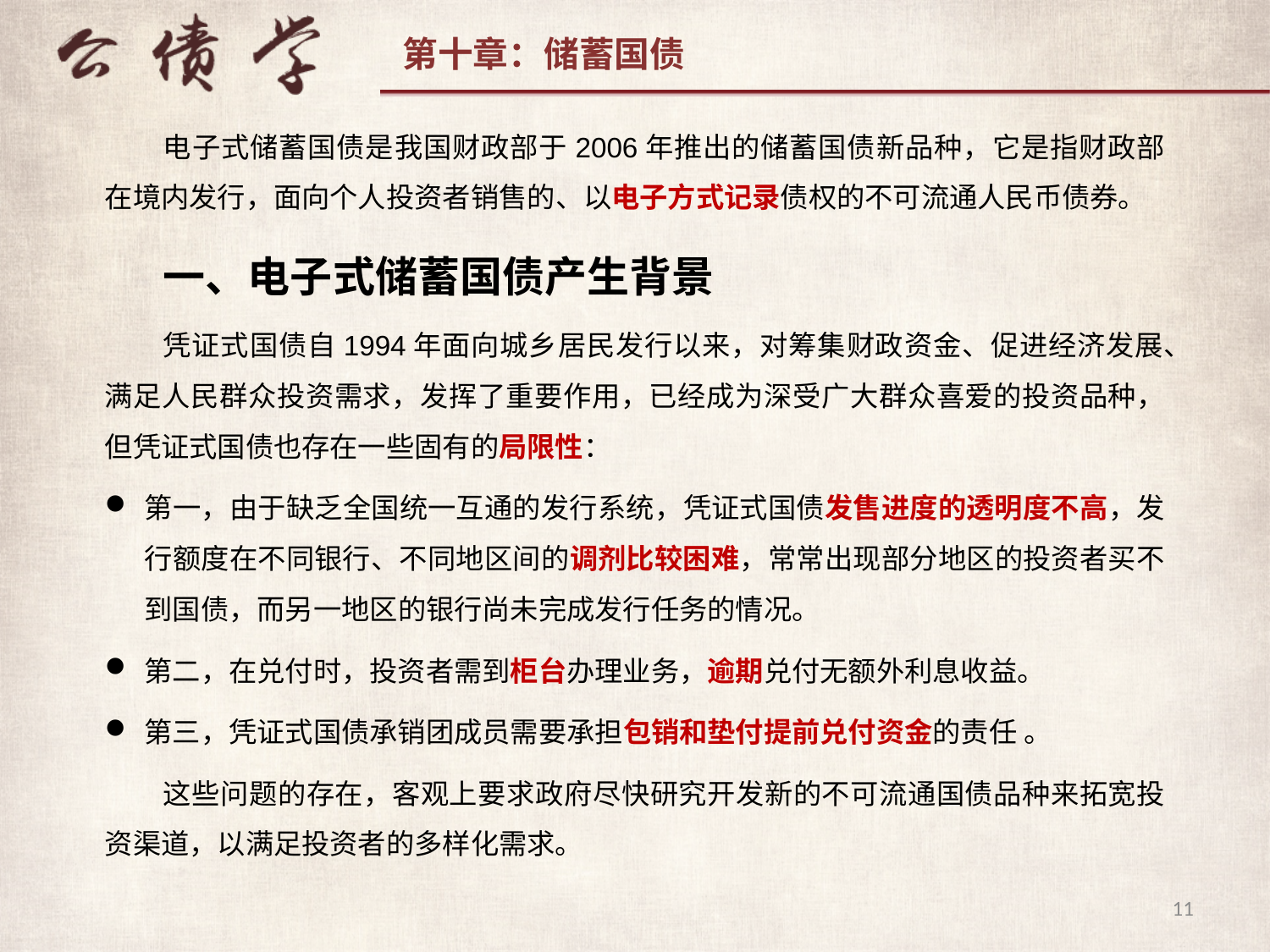

电子式储蓄国债是我国财政部于2006年推出的储蓄国债新品种，它是指财政部在境内发行，面向个人投资者销售的、以电子方式记录债权的不可流通人民币债券。
一、电子式储蓄国债产生背景
凭证式国债自1994年面向城乡居民发行以来，对筹集财政资金、促进经济发展、满足人民群众投资需求，发挥了重要作用，已经成为深受广大群众喜爱的投资品种，但凭证式国债也存在一些固有的局限性：
第一，由于缺乏全国统一互通的发行系统，凭证式国债发售进度的透明度不高，发行额度在不同银行、不同地区间的调剂比较困难，常常出现部分地区的投资者买不到国债，而另一地区的银行尚未完成发行任务的情况。
第二，在兑付时，投资者需到柜台办理业务，逾期兑付无额外利息收益。
第三，凭证式国债承销团成员需要承担包销和垫付提前兑付资金的责任 。
这些问题的存在，客观上要求政府尽快研究开发新的不可流通国债品种来拓宽投资渠道，以满足投资者的多样化需求。
11